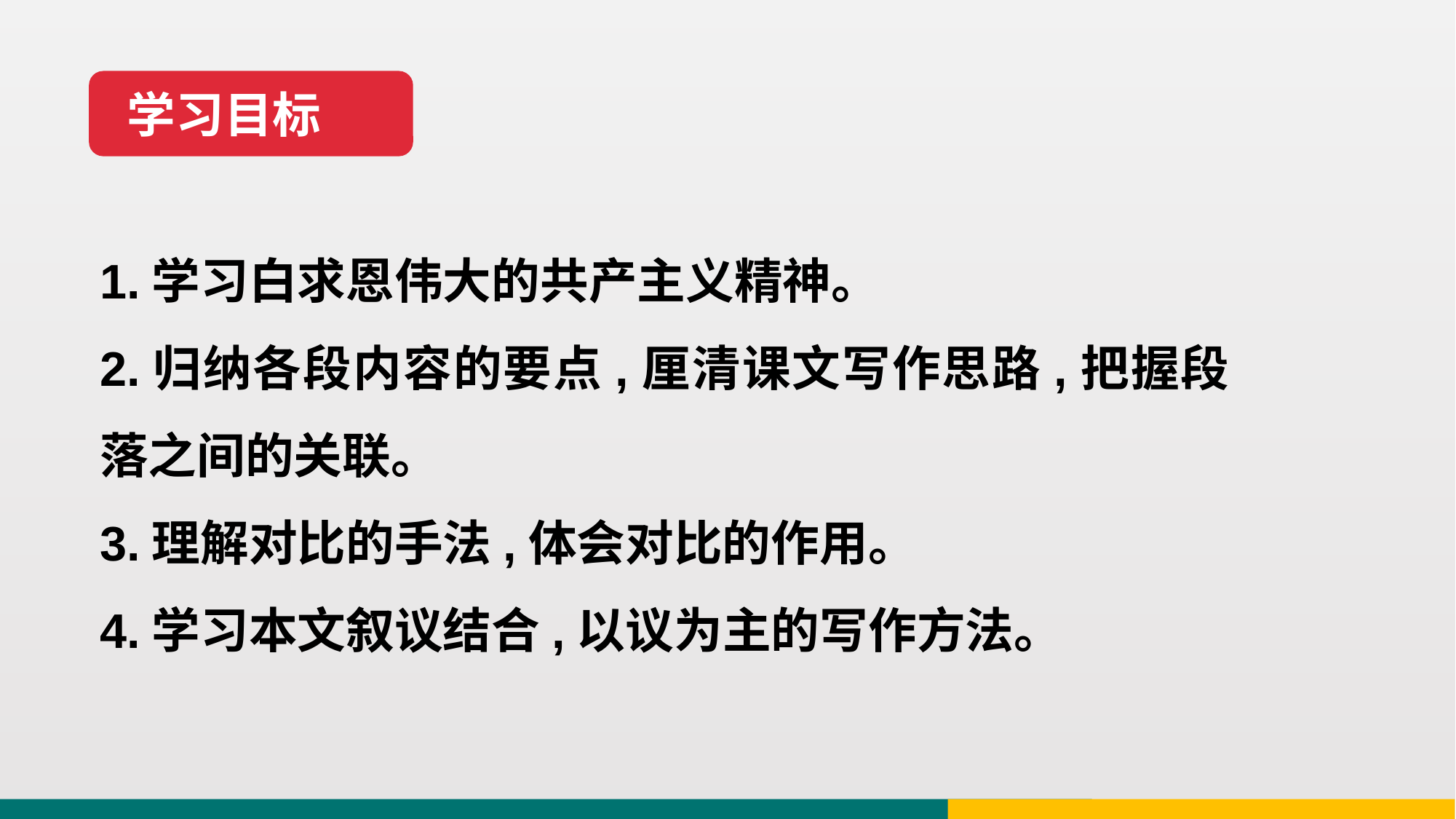

学习目标
1.学习白求恩伟大的共产主义精神。
2.归纳各段内容的要点,厘清课文写作思路,把握段落之间的关联。
3.理解对比的手法,体会对比的作用。
4.学习本文叙议结合,以议为主的写作方法。